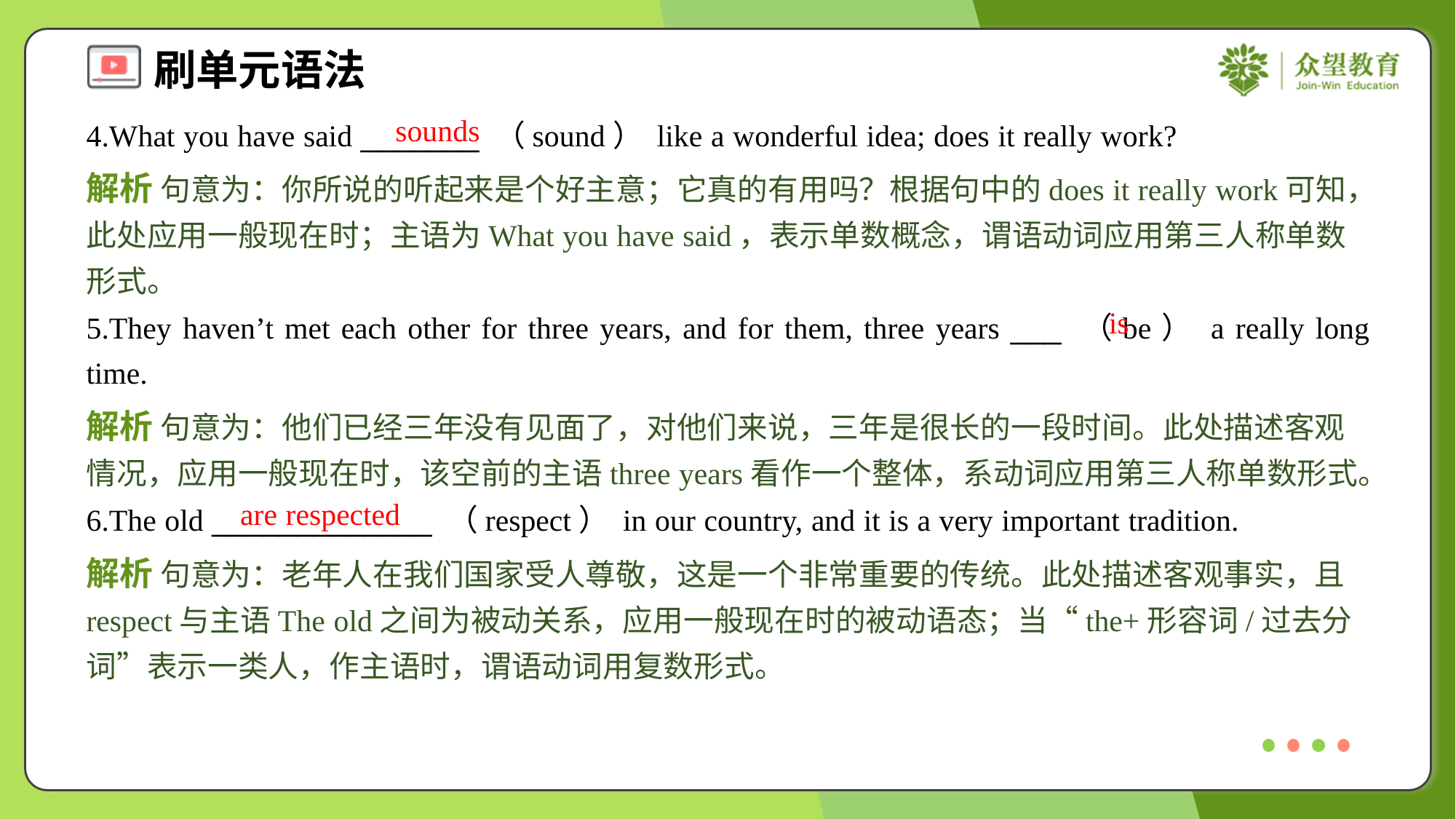

sounds
4.What you have said _______ （sound） like a wonderful idea; does it really work?
解析 句意为：你所说的听起来是个好主意；它真的有用吗？根据句中的does it really work可知，此处应用一般现在时；主语为What you have said，表示单数概念，谓语动词应用第三人称单数形式。
is
5.They haven’t met each other for three years, and for them, three years ___ （be） a really long time.
解析 句意为：他们已经三年没有见面了，对他们来说，三年是很长的一段时间。此处描述客观情况，应用一般现在时，该空前的主语three years看作一个整体，系动词应用第三人称单数形式。
are respected
6.The old _____________ （respect） in our country, and it is a very important tradition.
解析 句意为：老年人在我们国家受人尊敬，这是一个非常重要的传统。此处描述客观事实，且respect与主语The old之间为被动关系，应用一般现在时的被动语态；当“the+形容词/过去分词”表示一类人，作主语时，谓语动词用复数形式。